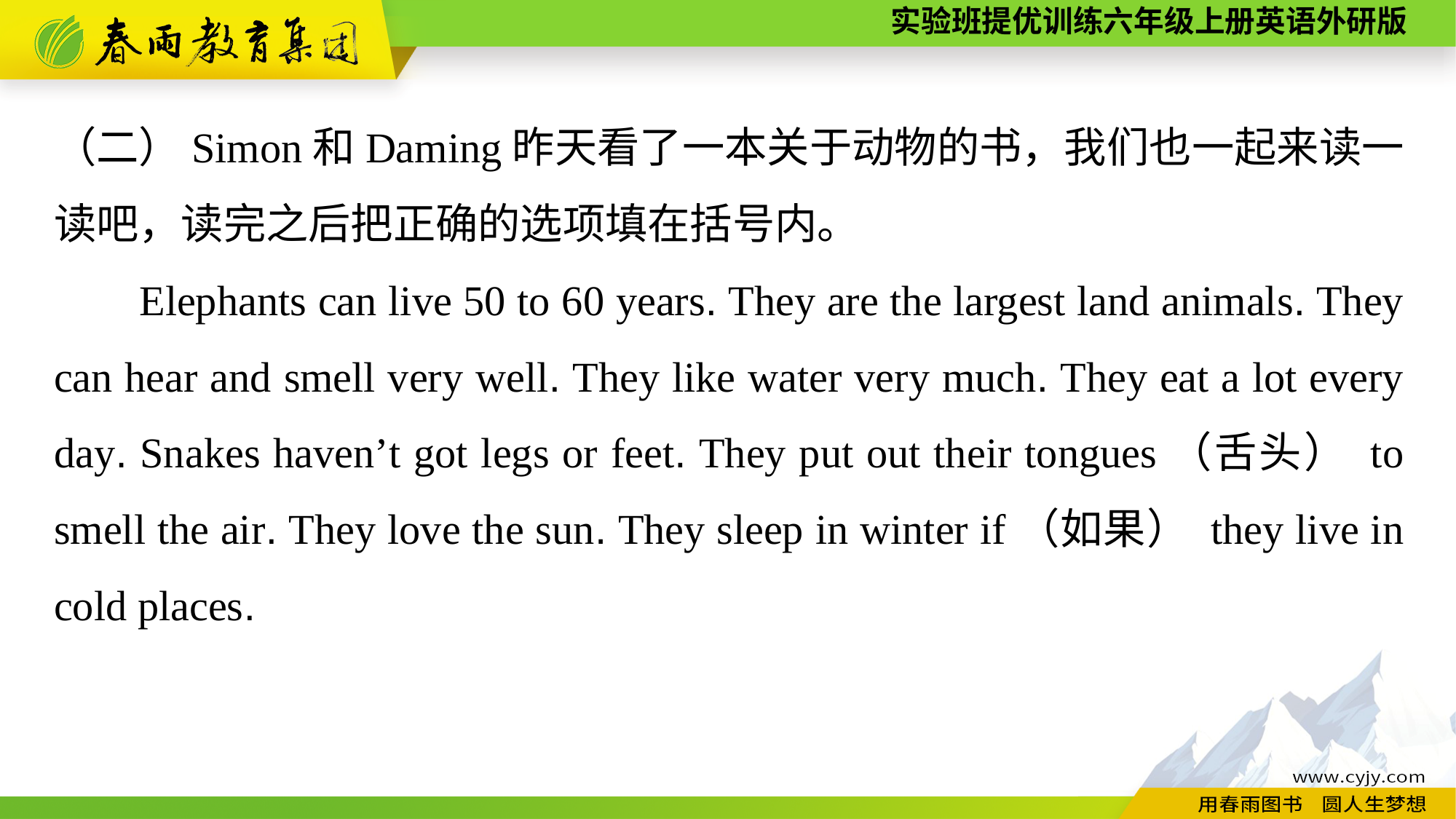

（二）Simon和Daming昨天看了一本关于动物的书，我们也一起来读一读吧，读完之后把正确的选项填在括号内。
Elephants can live 50 to 60 years. They are the largest land animals. They can hear and smell very well. They like water very much. They eat a lot every day. Snakes haven’t got legs or feet. They put out their tongues（舌头） to smell the air. They love the sun. They sleep in winter if（如果） they live in cold places.